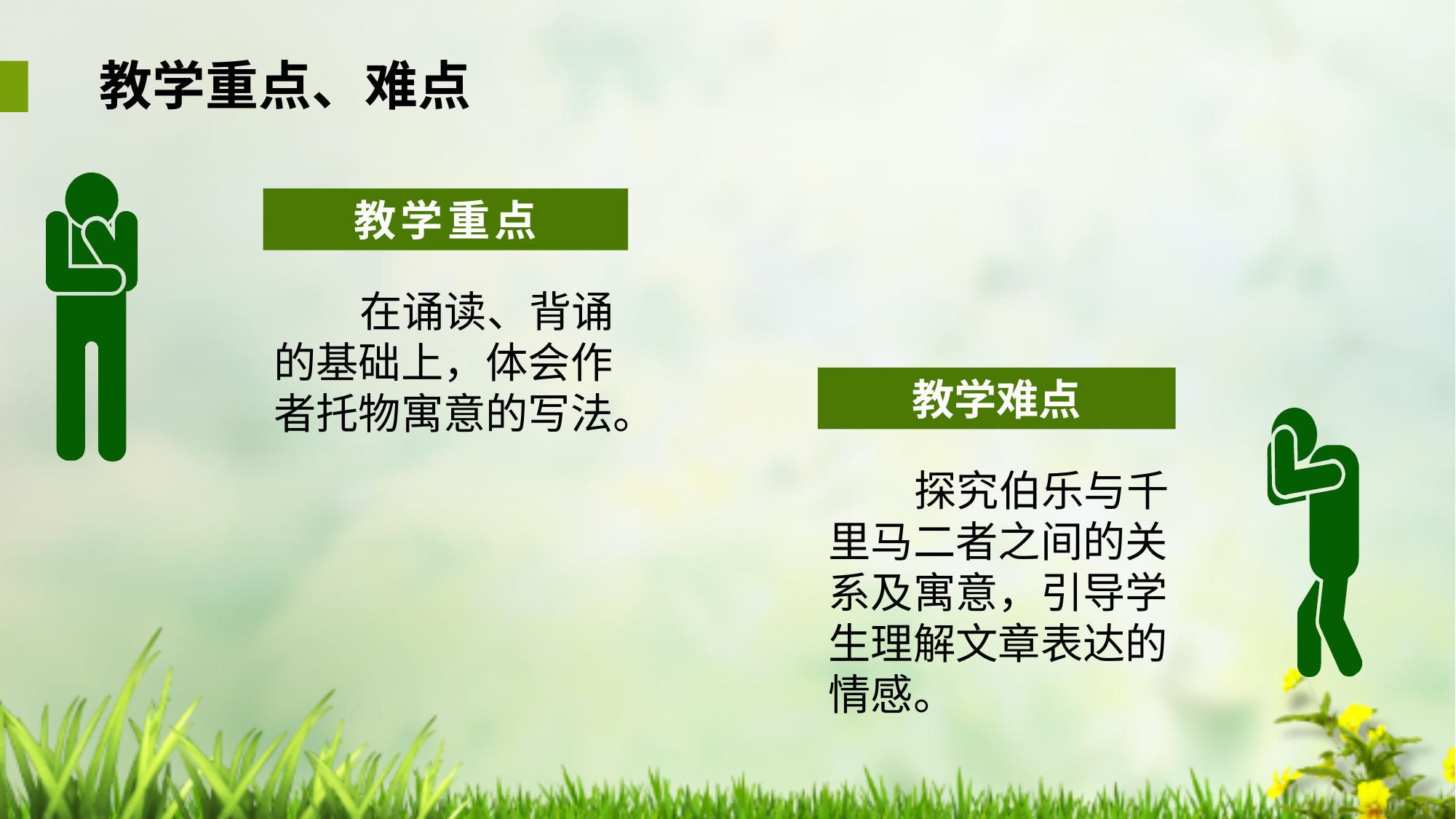

教学重点、难点

教学重点

        在诵读、背诵的基础上，体会作者托物寓意的写法。
教学难点

        探究伯乐与千里马二者之间的关系及寓意，引导学生理解文章表达的情感。